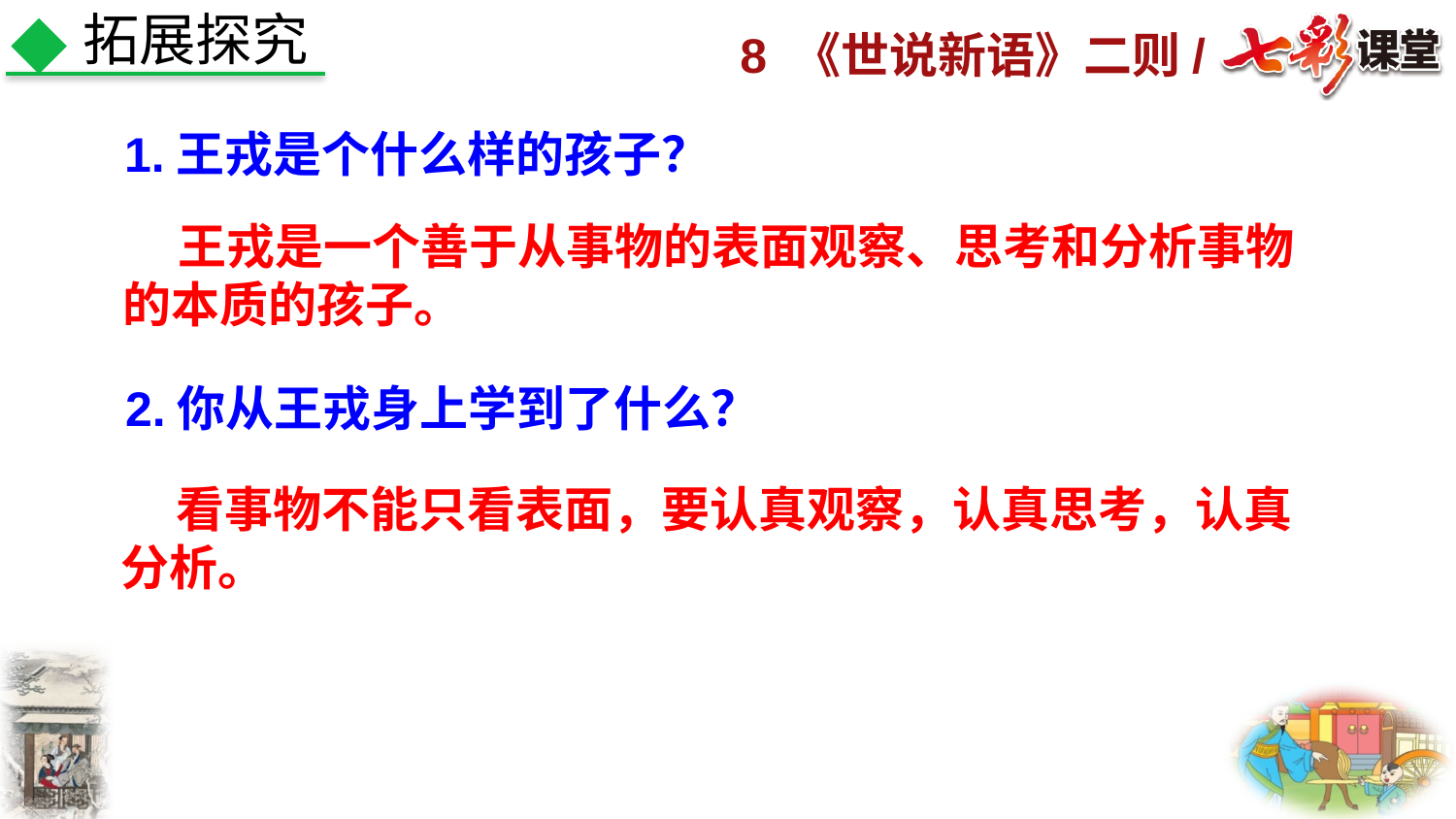

拓展探究

1.王戎是个什么样的孩子？
    王戎是一个善于从事物的表面观察、思考和分析事物的本质的孩子。
2.你从王戎身上学到了什么？
    看事物不能只看表面，要认真观察，认真思考，认真分析。